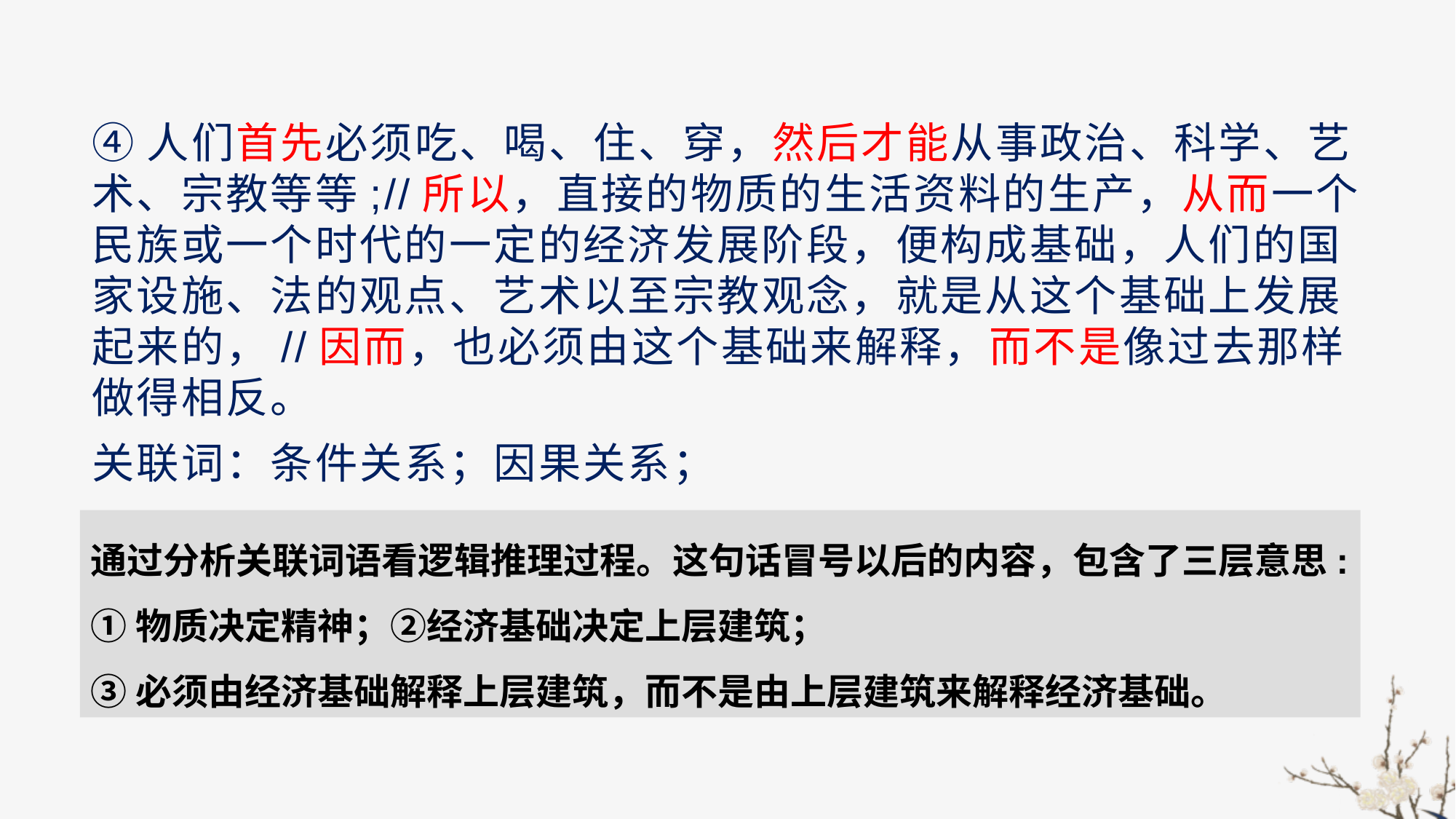

④人们首先必须吃、喝、住、穿，然后才能从事政治、科学、艺术、宗教等等;//所以，直接的物质的生活资料的生产，从而一个民族或一个时代的一定的经济发展阶段，便构成基础，人们的国家设施、法的观点、艺术以至宗教观念，就是从这个基础上发展起来的，//因而，也必须由这个基础来解释，而不是像过去那样做得相反。
关联词：条件关系；因果关系；
通过分析关联词语看逻辑推理过程。这句话冒号以后的内容，包含了三层意思:
①物质决定精神；②经济基础决定上层建筑；
③必须由经济基础解释上层建筑，而不是由上层建筑来解释经济基础。